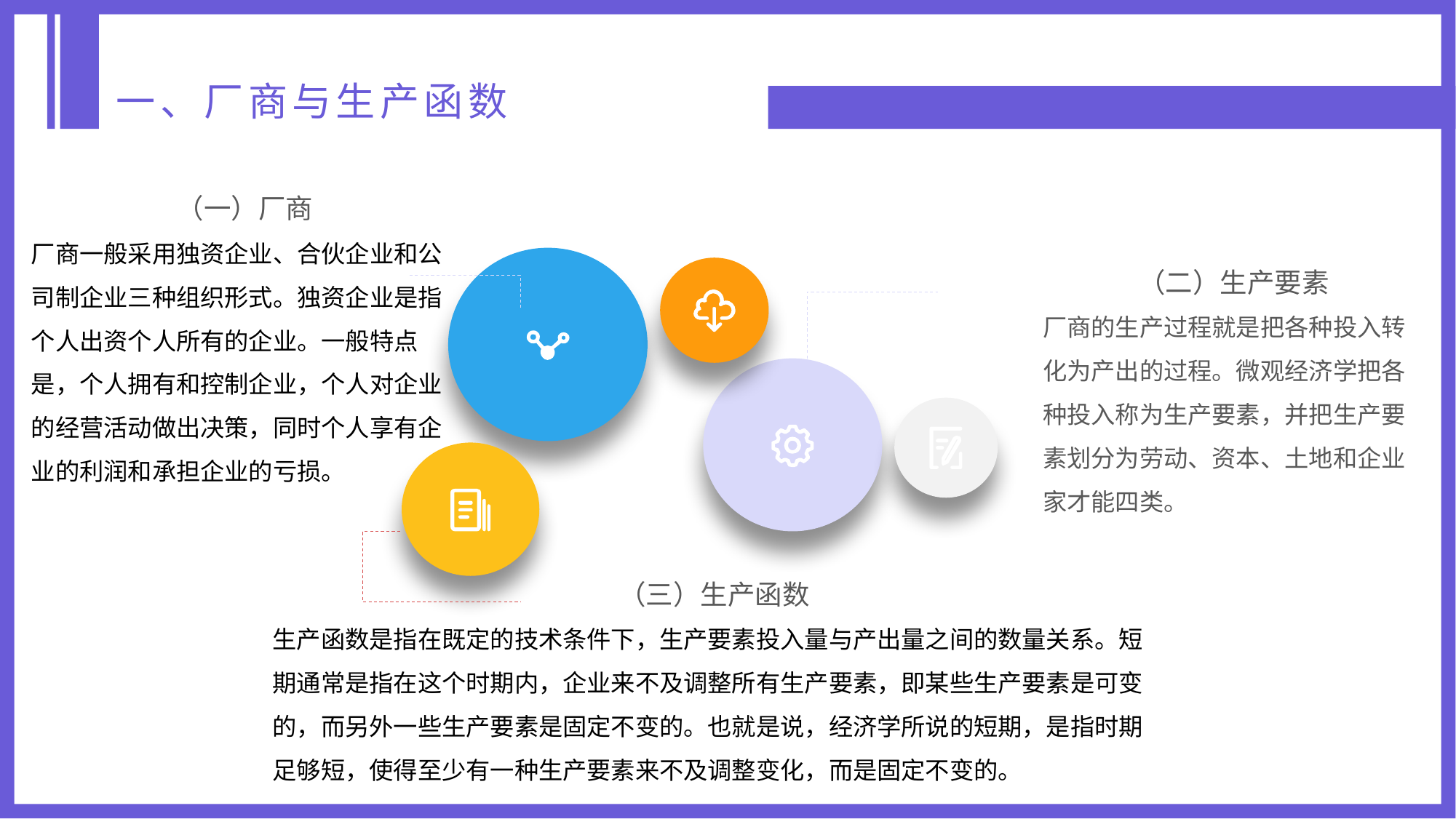

一、厂商与生产函数
（一）厂商
厂商一般采用独资企业、合伙企业和公司制企业三种组织形式。独资企业是指个人出资个人所有的企业。一般特点是，个人拥有和控制企业，个人对企业的经营活动做出决策，同时个人享有企业的利润和承担企业的亏损。

（二）生产要素
厂商的生产过程就是把各种投入转化为产出的过程。微观经济学把各种投入称为生产要素，并把生产要素划分为劳动、资本、土地和企业家才能四类。

（三）生产函数
生产函数是指在既定的技术条件下，生产要素投入量与产出量之间的数量关系。短期通常是指在这个时期内，企业来不及调整所有生产要素，即某些生产要素是可变的，而另外一些生产要素是固定不变的。也就是说，经济学所说的短期，是指时期足够短，使得至少有一种生产要素来不及调整变化，而是固定不变的。